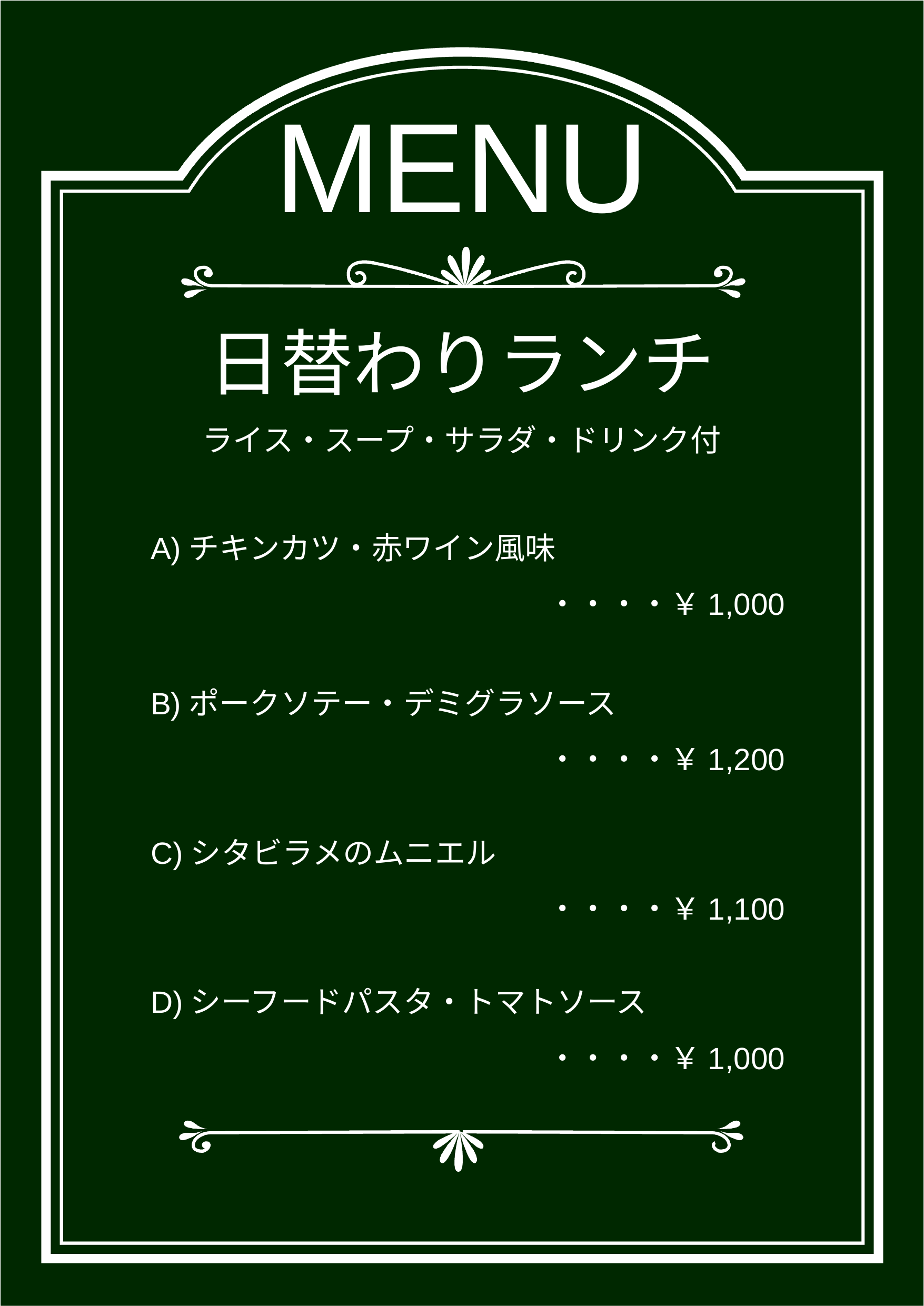

MENU
日替わりランチ
ライス・スープ・サラダ・ドリンク付
A)チキンカツ・赤ワイン風味
・・・・￥1,000
B)ポークソテー・デミグラソース
・・・・￥1,200
C)シタビラメのムニエル
・・・・￥1,100
D)シーフードパスタ・トマトソース
・・・・￥1,000